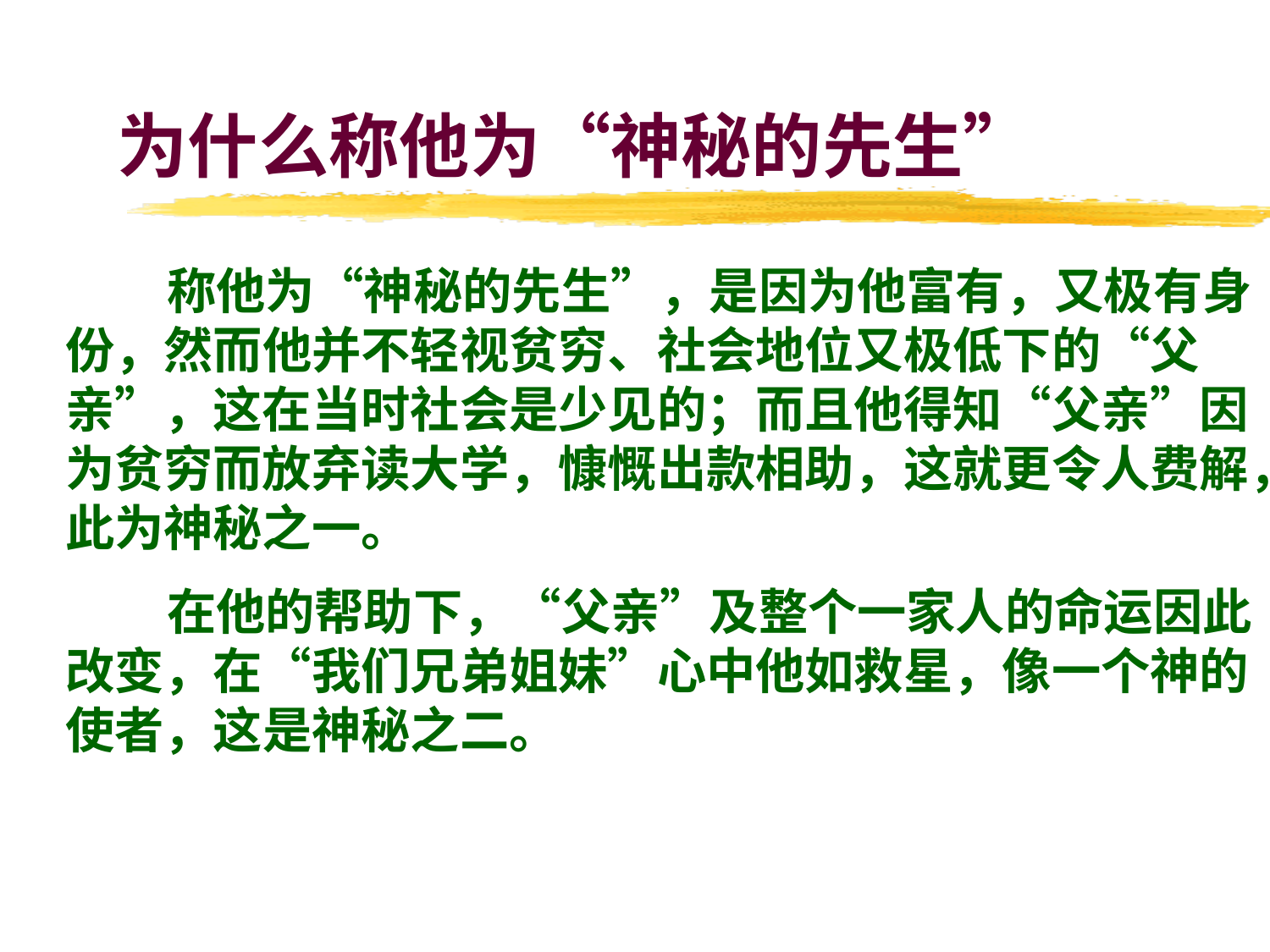

为什么称他为“神秘的先生”
        称他为“神秘的先生”，是因为他富有，又极有身份，然而他并不轻视贫穷、社会地位又极低下的“父亲”，这在当时社会是少见的；而且他得知“父亲”因为贫穷而放弃读大学，慷慨出款相助，这就更令人费解，此为神秘之一。
        在他的帮助下，“父亲”及整个一家人的命运因此改变，在“我们兄弟姐妹”心中他如救星，像一个神的使者，这是神秘之二。